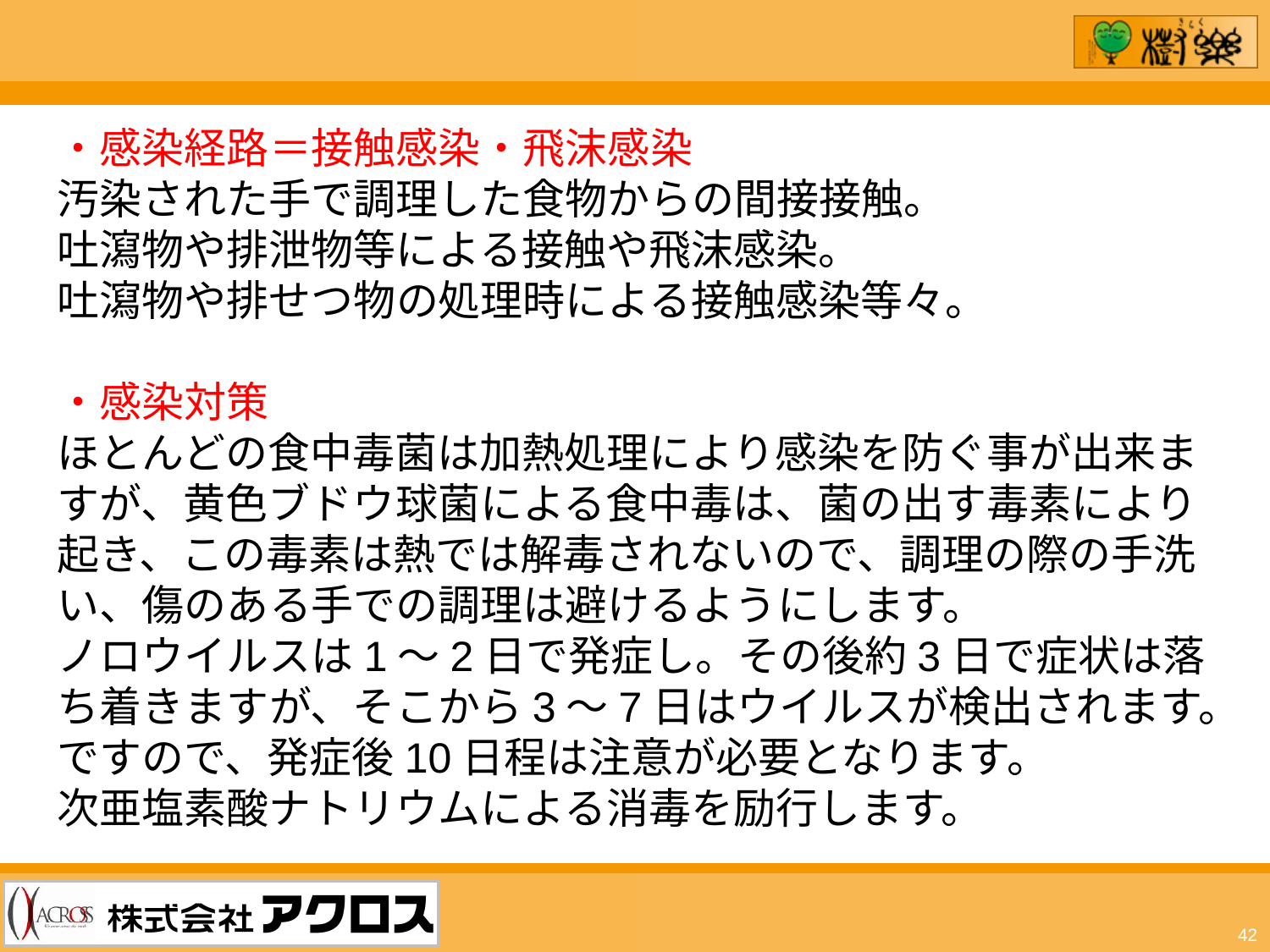

・感染経路＝接触感染・飛沫感染
汚染された手で調理した食物からの間接接触。
吐瀉物や排泄物等による接触や飛沫感染。
吐瀉物や排せつ物の処理時による接触感染等々。

・感染対策
ほとんどの食中毒菌は加熱処理により感染を防ぐ事が出来ますが、黄色ブドウ球菌による食中毒は、菌の出す毒素により起き、この毒素は熱では解毒されないので、調理の際の手洗い、傷のある手での調理は避けるようにします。
ノロウイルスは1～2日で発症し。その後約3日で症状は落ち着きますが、そこから3～7日はウイルスが検出されます。ですので、発症後10日程は注意が必要となります。
次亜塩素酸ナトリウムによる消毒を励行します。
42